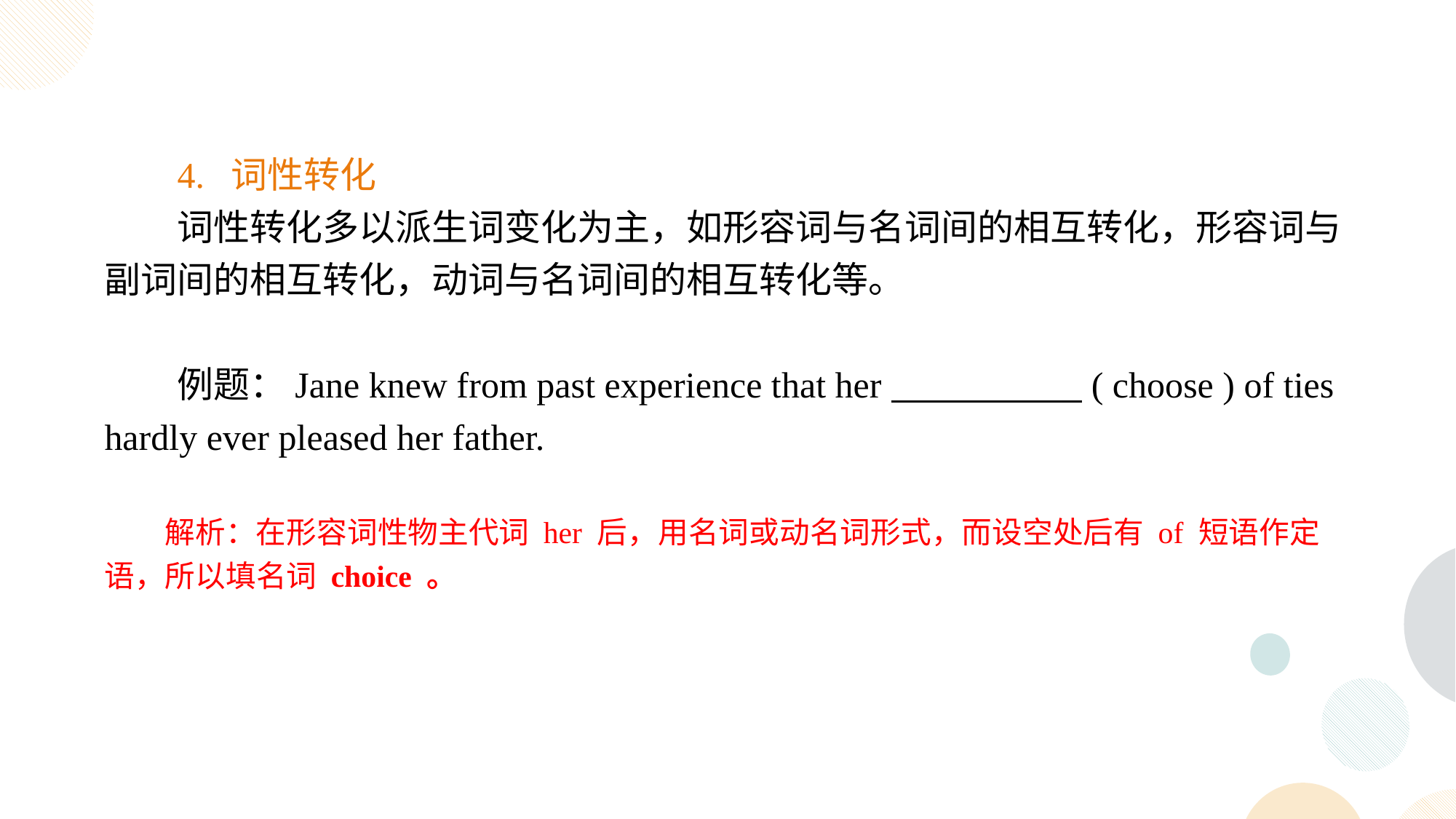

4.  词性转化
词性转化多以派生词变化为主，如形容词与名词间的相互转化，形容词与副词间的相互转化，动词与名词间的相互转化等。

例题：Jane knew from past experience that her                       ( choose ) of ties  hardly ever pleased her father.
解析：在形容词性物主代词 her 后，用名词或动名词形式，而设空处后有 of 短语作定语，所以填名词 choice 。